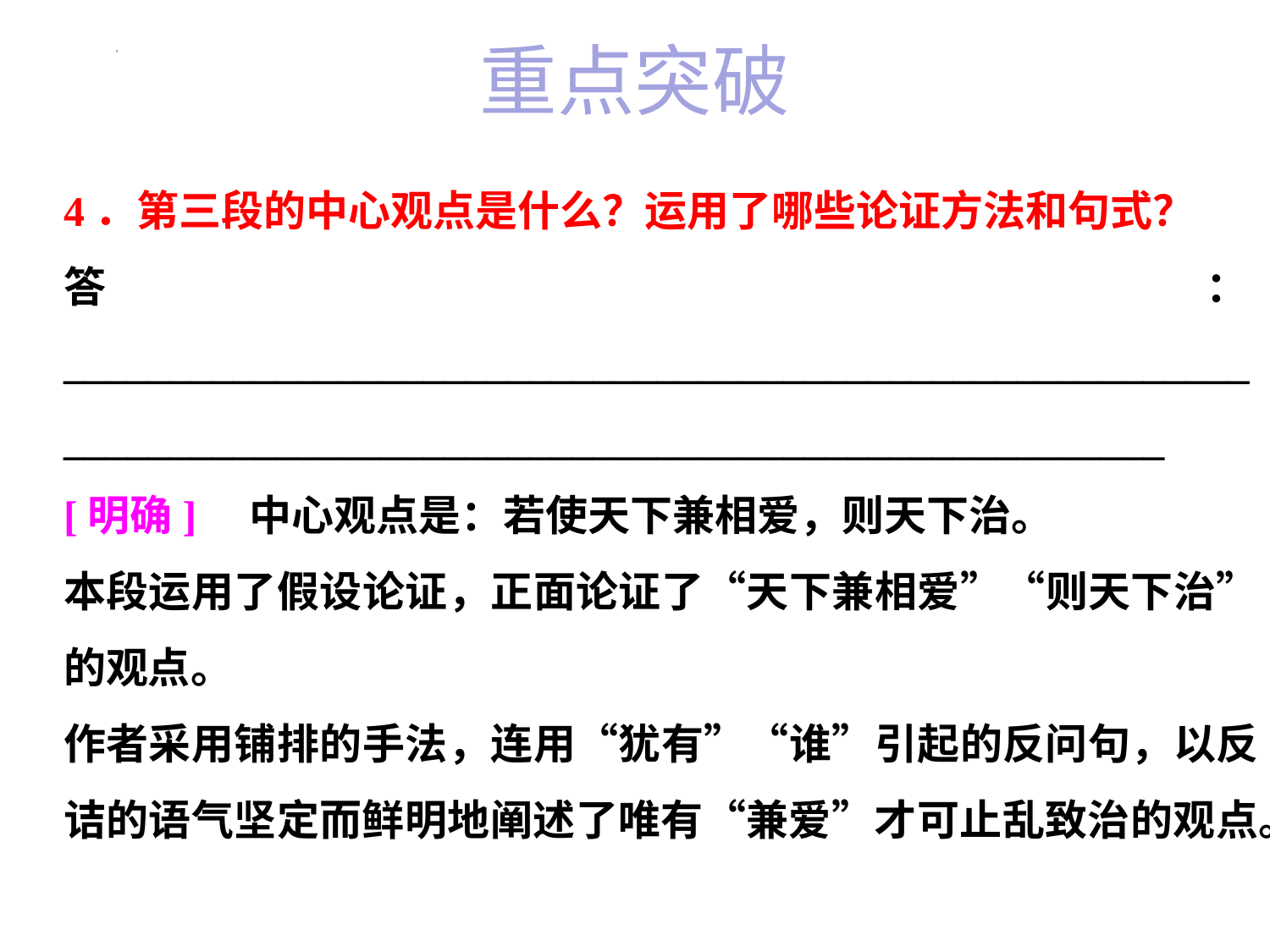

# 重点突破
4．第三段的中心观点是什么？运用了哪些论证方法和句式？
答：____________________________________________________________________________________________________________
[明确]　中心观点是：若使天下兼相爱，则天下治。
本段运用了假设论证，正面论证了“天下兼相爱”“则天下治”的观点。
作者采用铺排的手法，连用“犹有”“谁”引起的反问句，以反诘的语气坚定而鲜明地阐述了唯有“兼爱”才可止乱致治的观点。